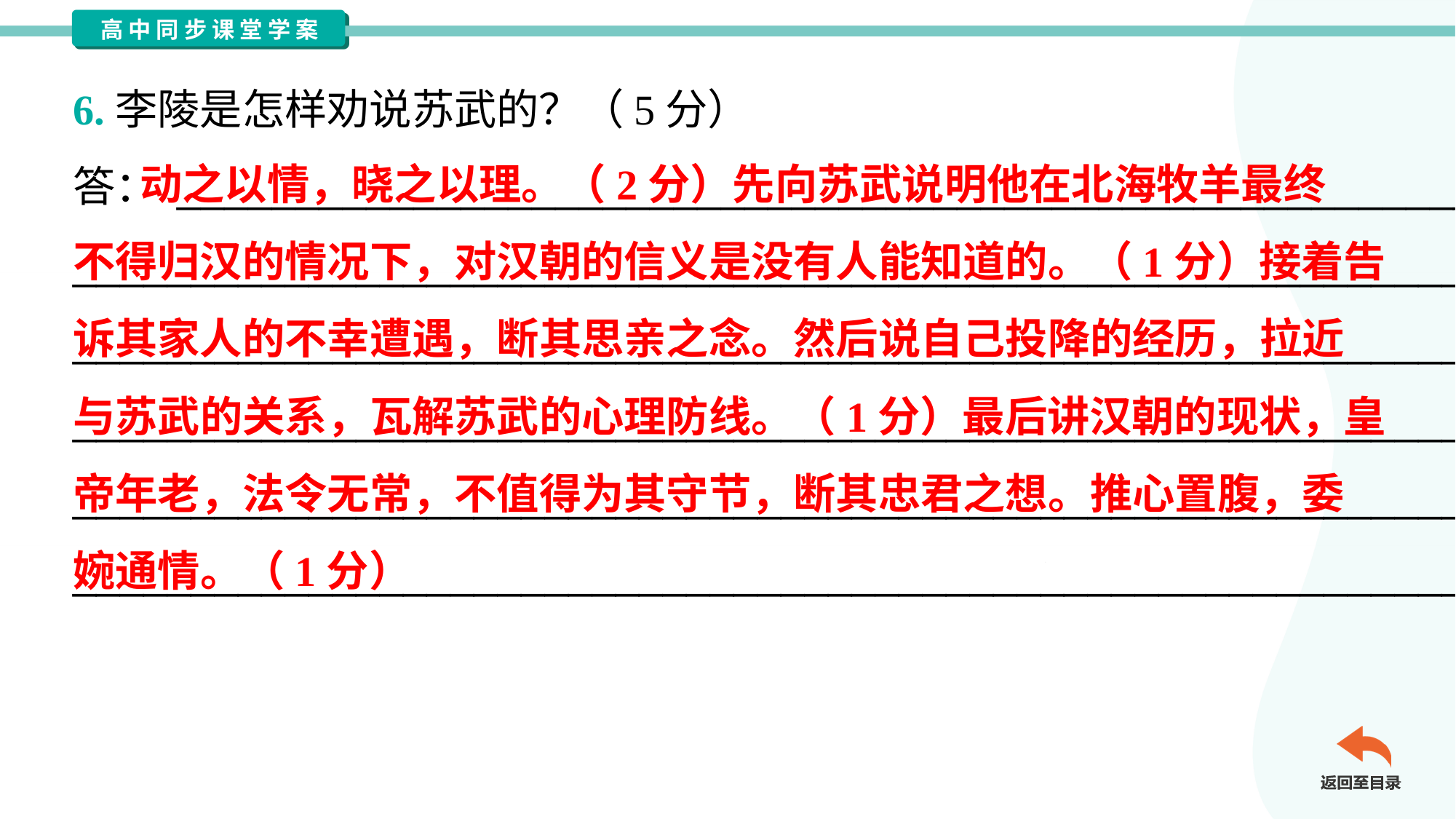

6.李陵是怎样劝说苏武的？（5分）
答： ________________________________________________________
_____________________________________________________________
_____________________________________________________________
_____________________________________________________________
_____________________________________________________________
_____________________________________________________________
      动之以情，晓之以理。（2分）先向苏武说明他在北海牧羊最终
不得归汉的情况下，对汉朝的信义是没有人能知道的。（1分）接着告
诉其家人的不幸遭遇，断其思亲之念。然后说自己投降的经历，拉近
与苏武的关系，瓦解苏武的心理防线。（1分）最后讲汉朝的现状，皇
帝年老，法令无常，不值得为其守节，断其忠君之想。推心置腹，委
婉通情。（1分）